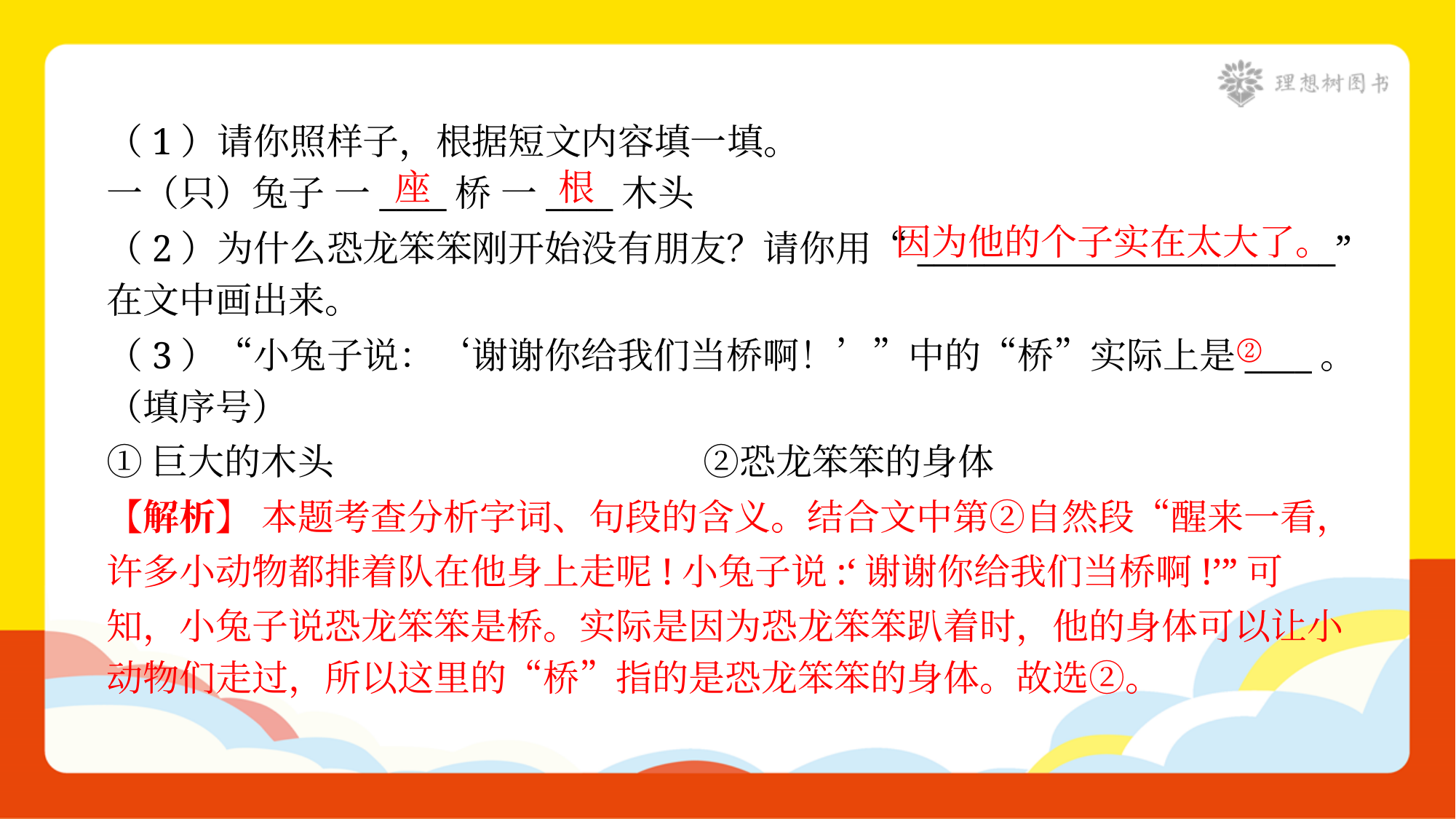

（1）请你照样子，根据短文内容填一填。
一（只）兔子 一____桥 一____木头
座
根
因为他的个子实在太大了。
（2）为什么恐龙笨笨刚开始没有朋友？请你用“_________________________”
在文中画出来。
②
（3）“小兔子说：‘谢谢你给我们当桥啊！’”中的“桥”实际上是____。
（填序号）
①巨大的木头	②恐龙笨笨的身体
【解析】 本题考查分析字词、句段的含义。结合文中第②自然段“醒来一看，
许多小动物都排着队在他身上走呢!小兔子说:‘谢谢你给我们当桥啊!’”可
知，小兔子说恐龙笨笨是桥。实际是因为恐龙笨笨趴着时，他的身体可以让小
动物们走过，所以这里的“桥”指的是恐龙笨笨的身体。故选②。